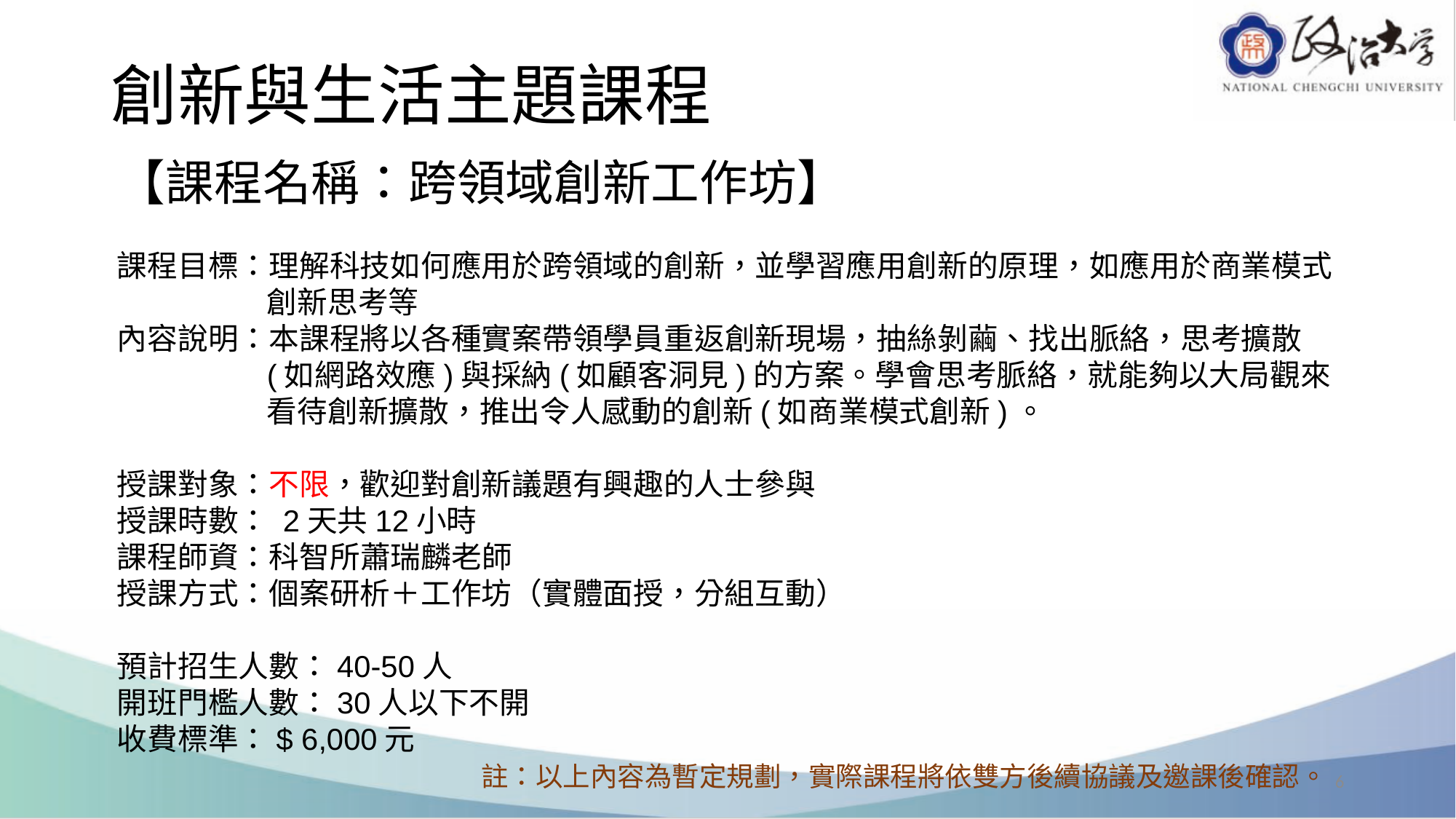

# 創新與生活主題課程
【課程名稱：跨領域創新工作坊】
課程目標：理解科技如何應用於跨領域的創新，並學習應用創新的原理，如應用於商業模式創新思考等
內容說明：本課程將以各種實案帶領學員重返創新現場，抽絲剝繭、找出脈絡，思考擴散(如網路效應)與採納(如顧客洞見)的方案。學會思考脈絡，就能夠以大局觀來看待創新擴散，推出令人感動的創新(如商業模式創新)。
授課對象：不限，歡迎對創新議題有興趣的人士參與
授課時數： 2天共12小時
課程師資：科智所蕭瑞麟老師
授課方式：個案研析＋工作坊（實體面授，分組互動）
預計招生人數：40-50人
開班門檻人數：30人以下不開
收費標準：$ 6,000元
                                                     註：以上內容為暫定規劃，實際課程將依雙方後續協議及邀課後確認。

6